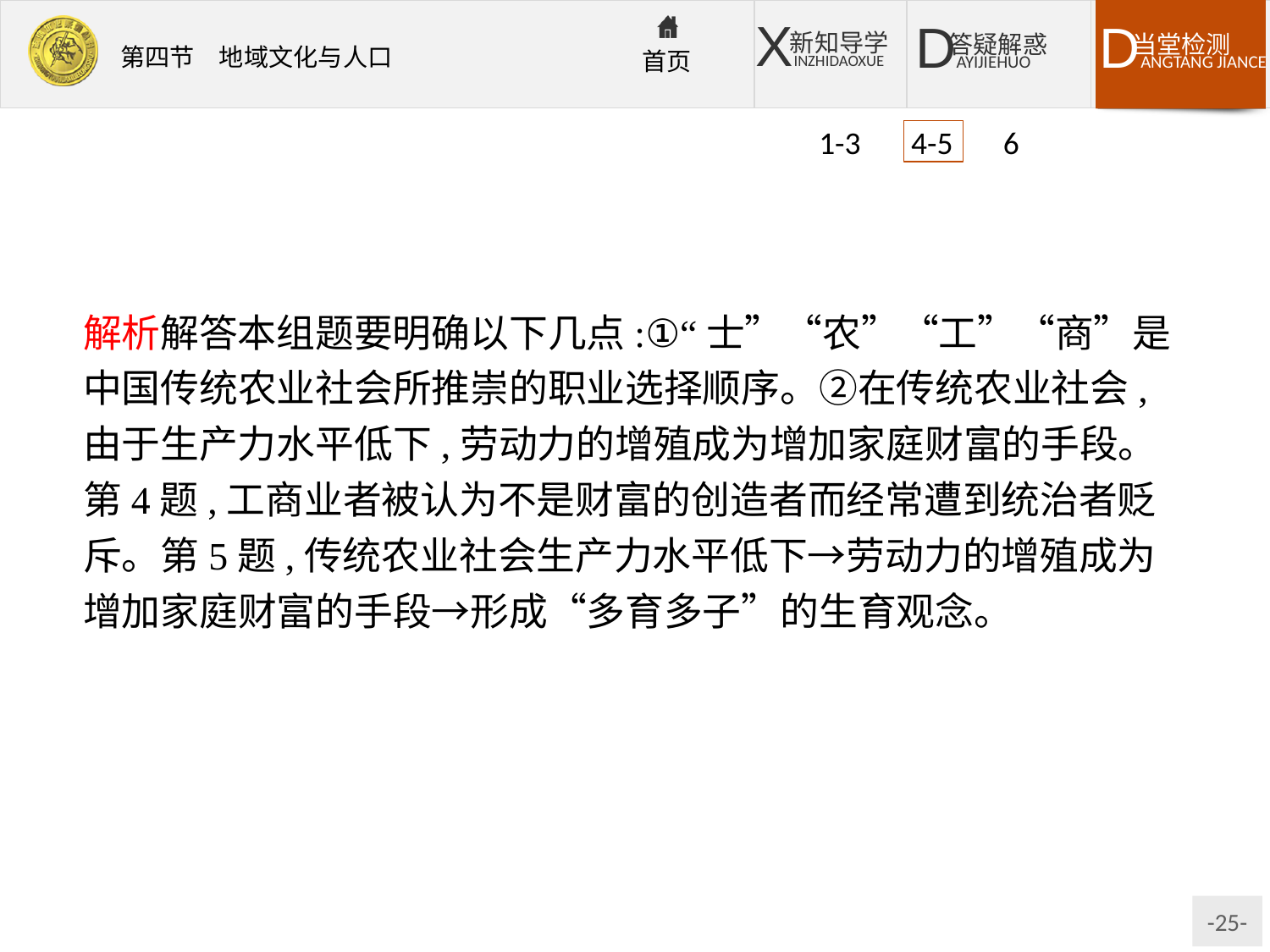

1-3       4-5       6

解析解答本组题要明确以下几点:①“士”“农”“工”“商”是中国传统农业社会所推崇的职业选择顺序。②在传统农业社会,由于生产力水平低下,劳动力的增殖成为增加家庭财富的手段。第4题,工商业者被认为不是财富的创造者而经常遭到统治者贬斥。第5题,传统农业社会生产力水平低下→劳动力的增殖成为增加家庭财富的手段→形成“多育多子”的生育观念。
答案4.A　5.C